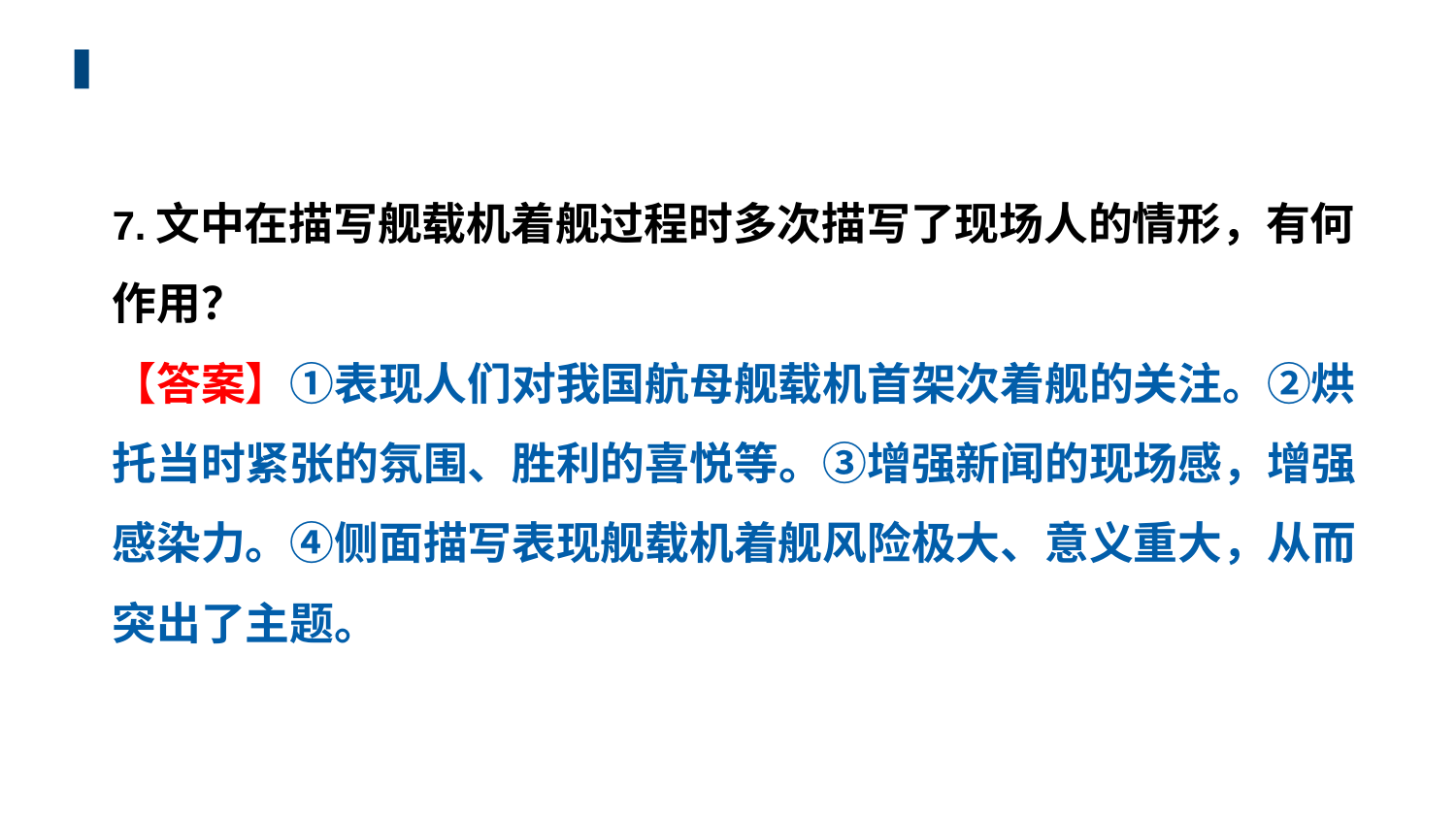

7.文中在描写舰载机着舰过程时多次描写了现场人的情形，有何作用？
【答案】①表现人们对我国航母舰载机首架次着舰的关注。②烘托当时紧张的氛围、胜利的喜悦等。③增强新闻的现场感，增强感染力。④侧面描写表现舰载机着舰风险极大、意义重大，从而突出了主题。